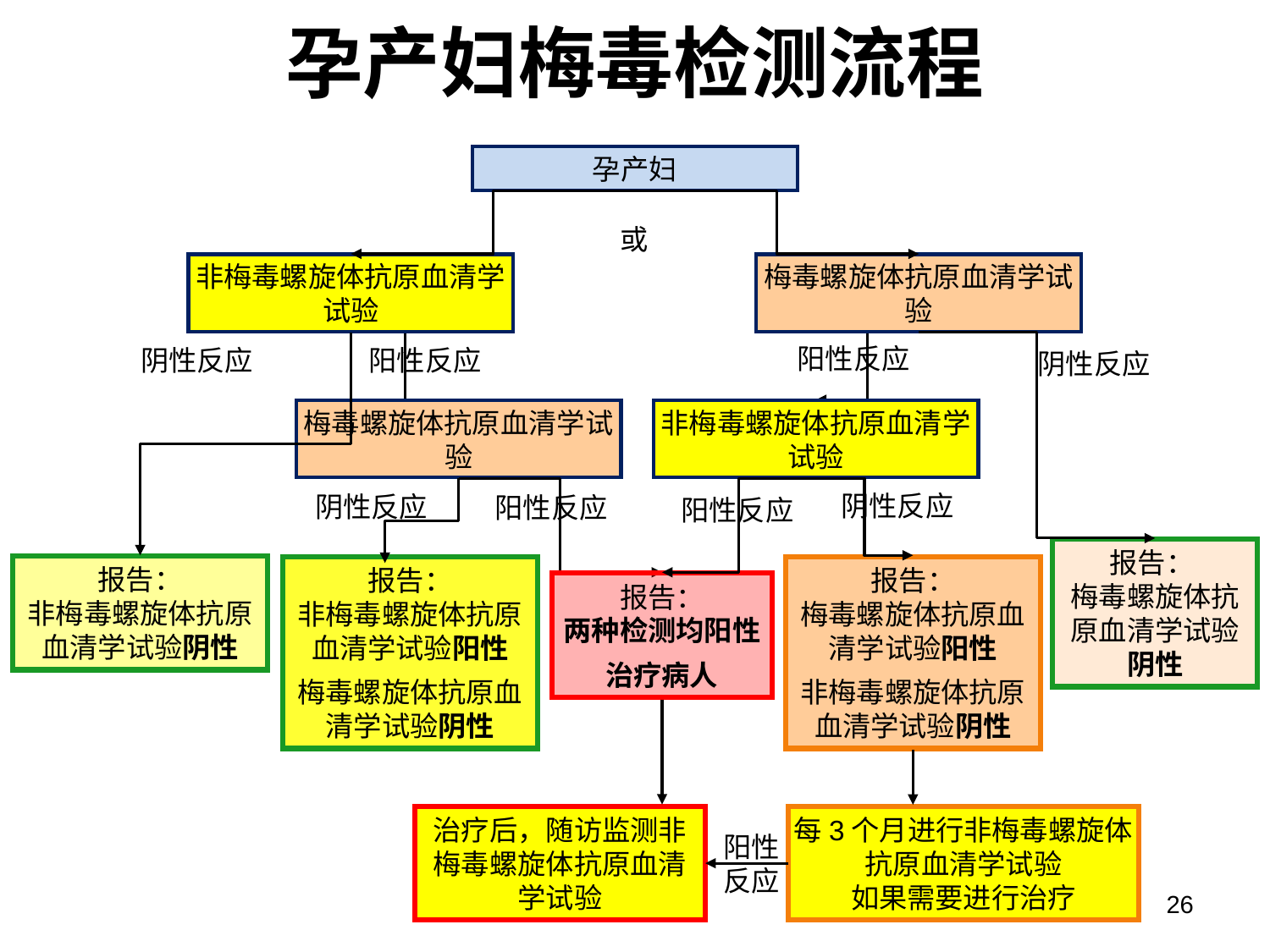

# 孕产妇梅毒检测流程
孕产妇
或
非梅毒螺旋体抗原血清学试验
梅毒螺旋体抗原血清学试验
阳性反应
阴性反应
阳性反应
阴性反应
报告：
梅毒螺旋体抗原血清学试验阴性
报告：
非梅毒螺旋体抗原血清学试验阴性
报告：
非梅毒螺旋体抗原血清学试验阳性
梅毒螺旋体抗原血清学试验阴性
报告：
梅毒螺旋体抗原血清学试验阳性
非梅毒螺旋体抗原血清学试验阴性
报告：
两种检测均阳性
治疗病人
治疗后，随访监测非梅毒螺旋体抗原血清学试验
每3个月进行非梅毒螺旋体抗原血清学试验
如果需要进行治疗
阳性反应
梅毒螺旋体抗原血清学试验
非梅毒螺旋体抗原血清学试验
阴性反应
阴性反应
阳性反应
阳性反应
26